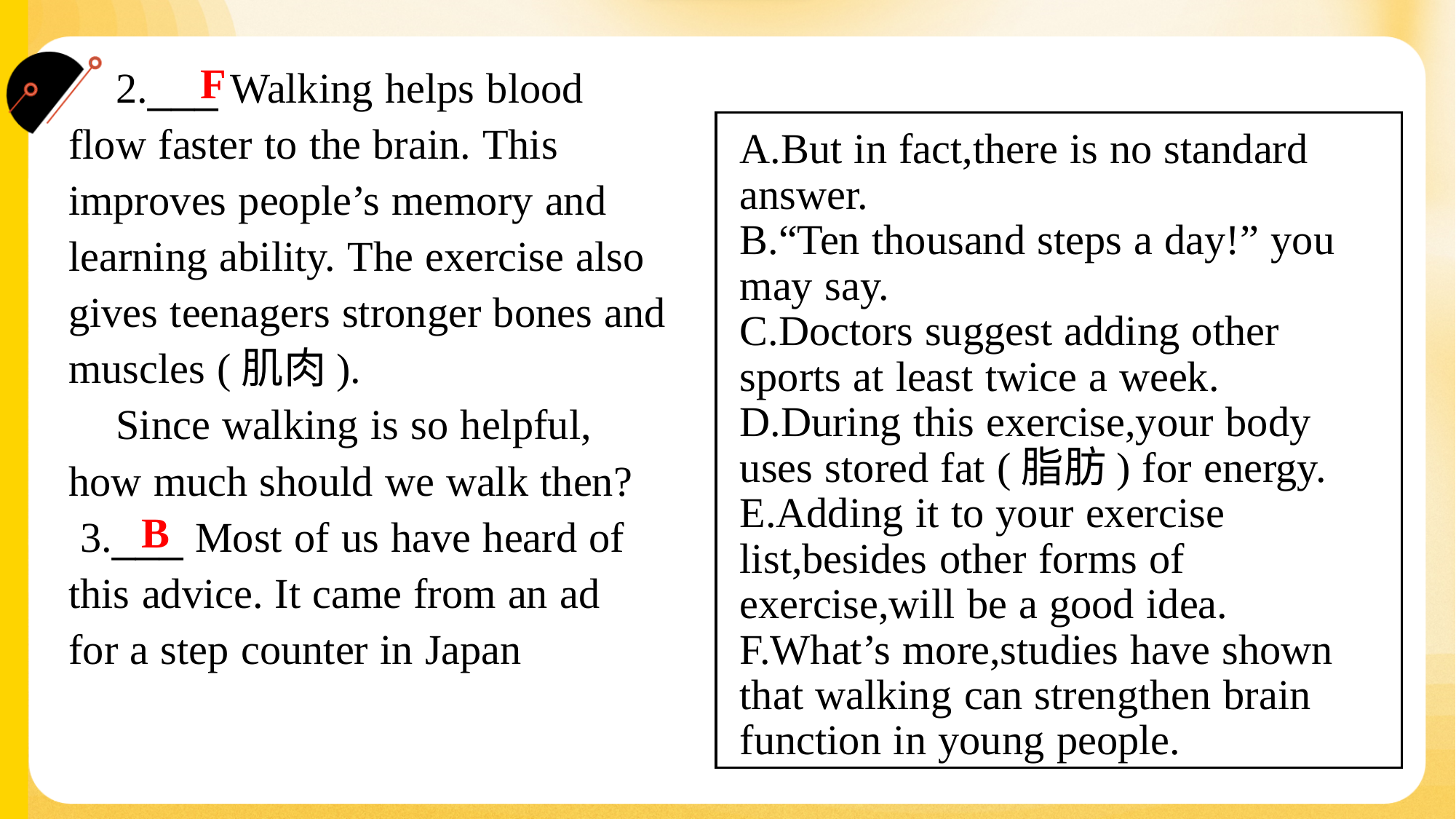

F
    2.___ Walking helps blood
flow faster to the brain. This
improves people’s memory and
learning ability. The exercise also
gives teenagers stronger bones and
muscles (肌肉).
    Since walking is so helpful,
how much should we walk then?
 3.___ Most of us have heard of
this advice. It came from an ad
for a step counter in Japan

A.But in fact,there is no standard
answer.
B.“Ten thousand steps a day!” you
may say.
C.Doctors suggest adding other
sports at least twice a week.
D.During this exercise,your body
uses stored fat (脂肪) for energy.
E.Adding it to your exercise
list,besides other forms of
exercise,will be a good idea.
F.What’s more,studies have shown
that walking can strengthen brain
function in young people.
B